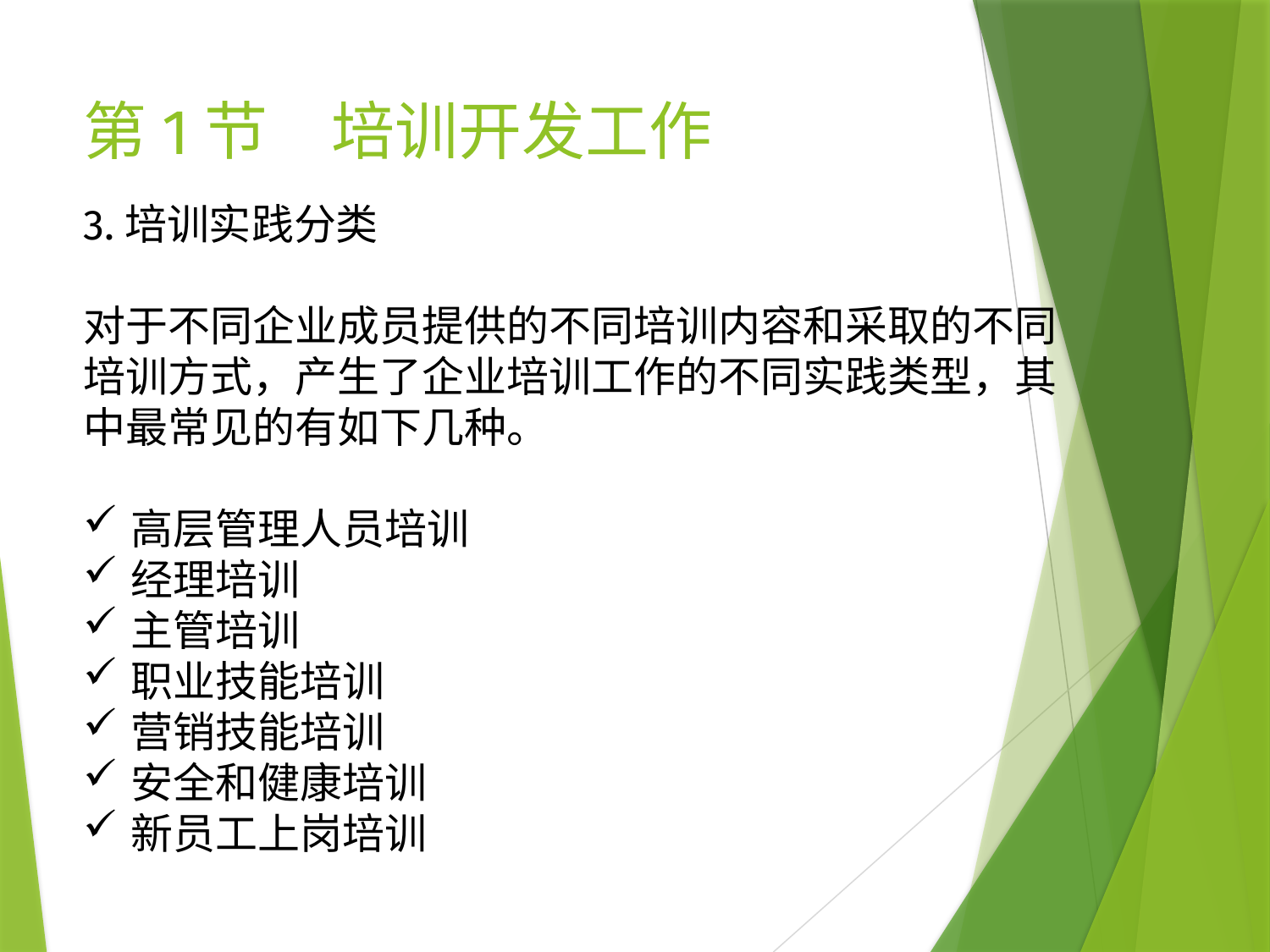

# 第1节　培训开发工作
3.培训实践分类

对于不同企业成员提供的不同培训内容和采取的不同培训方式，产生了企业培训工作的不同实践类型，其中最常见的有如下几种。

高层管理人员培训
经理培训
主管培训
职业技能培训
营销技能培训
安全和健康培训
新员工上岗培训